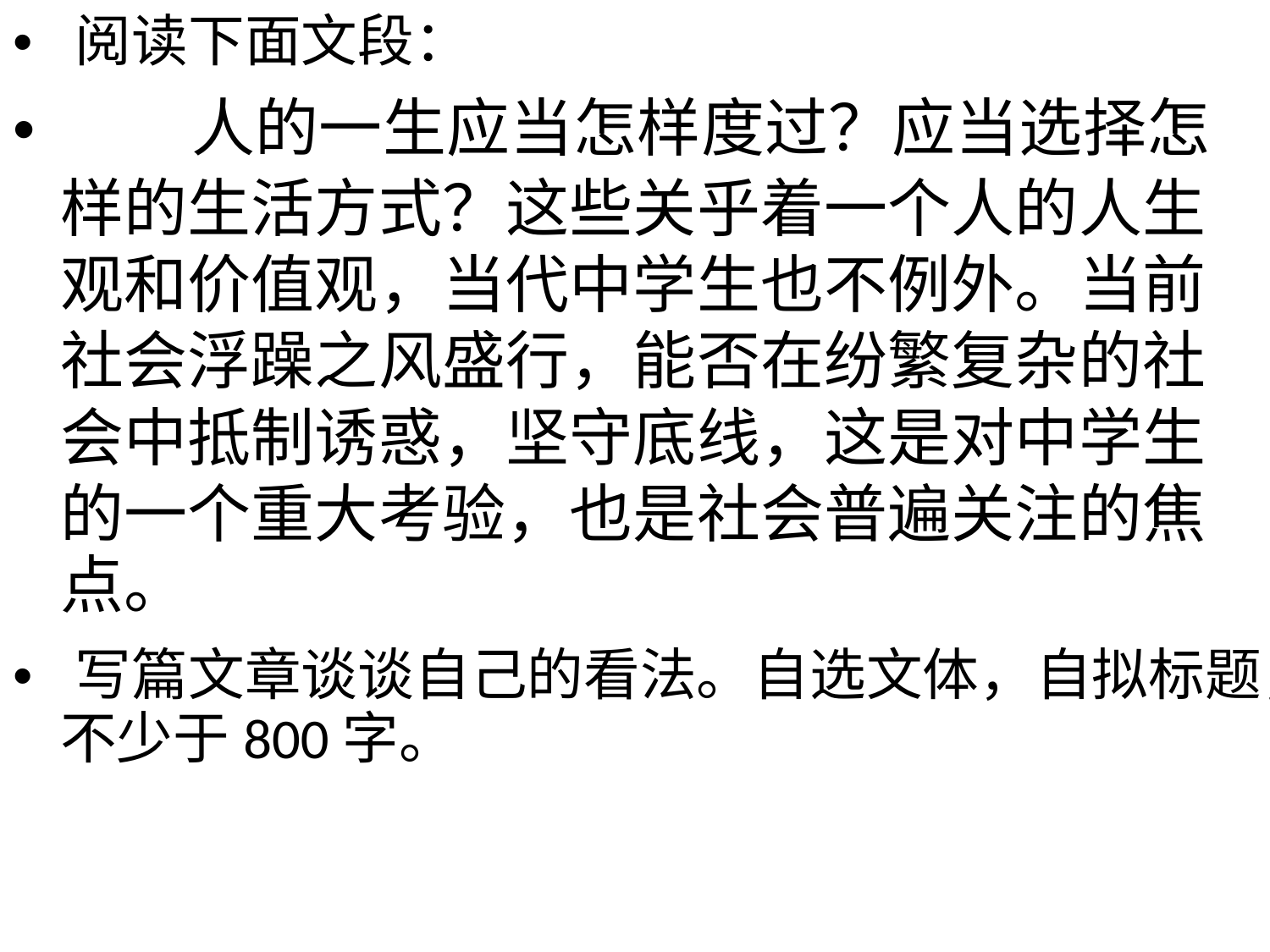

• 阅读下面文段：
• 人的一生应当怎样度过？应当选择怎
样的生活方式？这些关乎着一个人的人生
观和价值观，当代中学生也不例外。当前
社会浮躁之风盛行，能否在纷繁复杂的社
会中抵制诱惑，坚守底线，这是对中学生
的一个重大考验，也是社会普遍关注的焦
点。
• 写篇文章谈谈自己的看法。自选文体，自拟标题，
不少于800字。